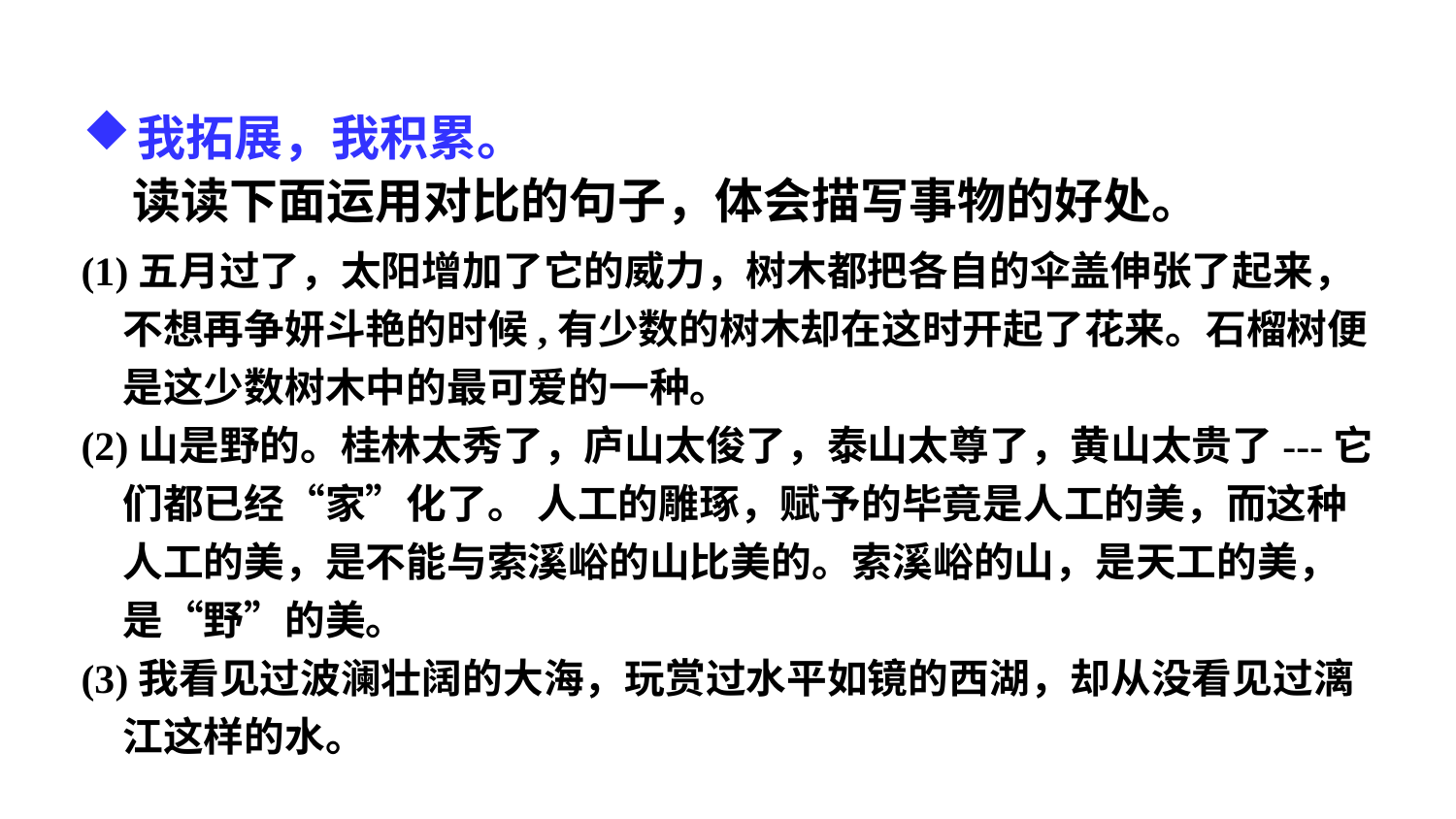

我拓展，我积累。
读读下面运用对比的句子，体会描写事物的好处。
(1)五月过了，太阳增加了它的威力，树木都把各自的伞盖伸张了起来，不想再争妍斗艳的时候,有少数的树木却在这时开起了花来。石榴树便是这少数树木中的最可爱的一种。
(2)山是野的。桂林太秀了，庐山太俊了，泰山太尊了，黄山太贵了---它们都已经“家”化了。 人工的雕琢，赋予的毕竟是人工的美，而这种人工的美，是不能与索溪峪的山比美的。索溪峪的山，是天工的美，是“野”的美。
(3)我看见过波澜壮阔的大海，玩赏过水平如镜的西湖，却从没看见过漓江这样的水。